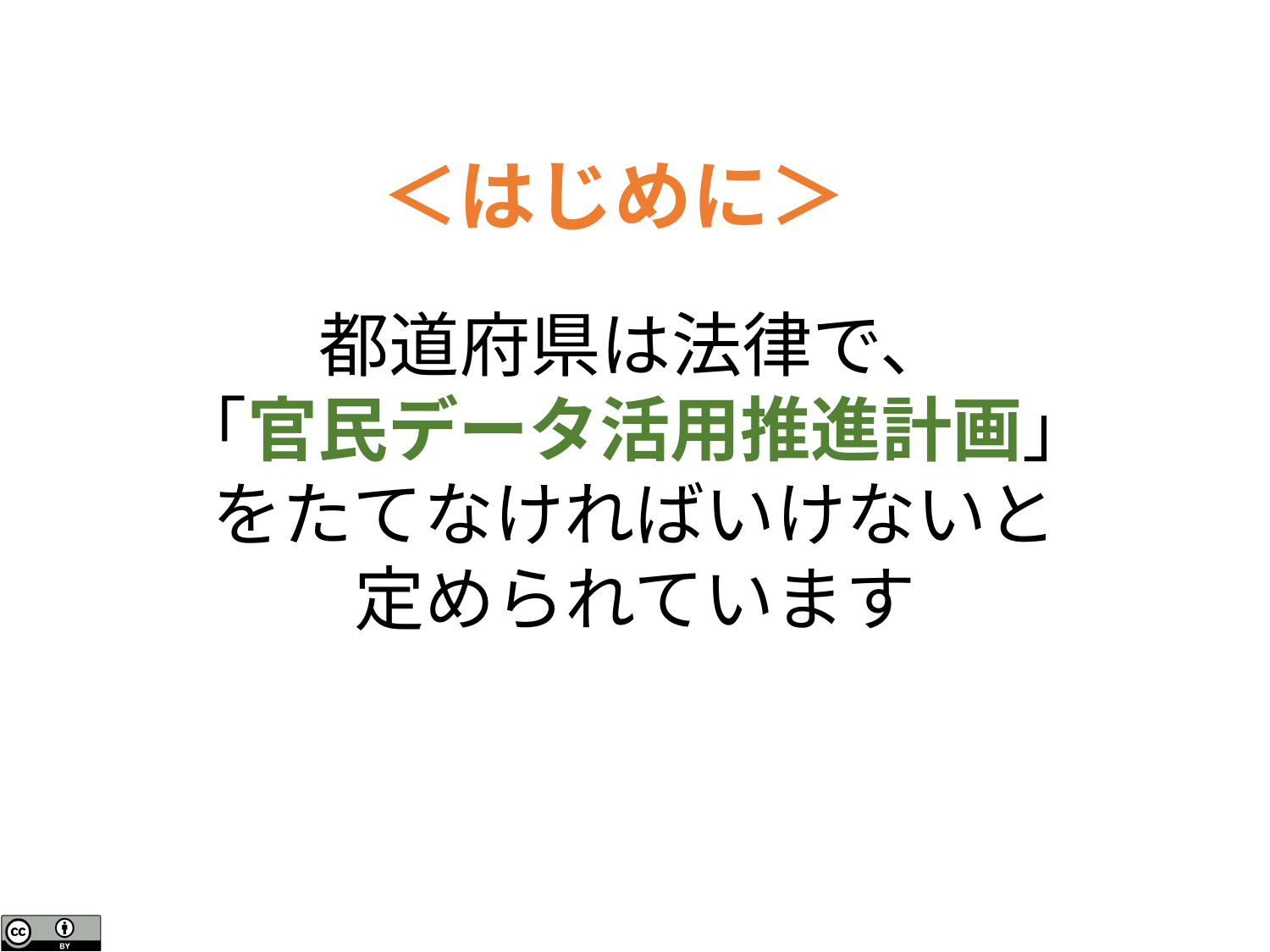

＜はじめに＞
都道府県は法律で、
「官民データ活用推進計画」
をたてなければいけないと
定められています